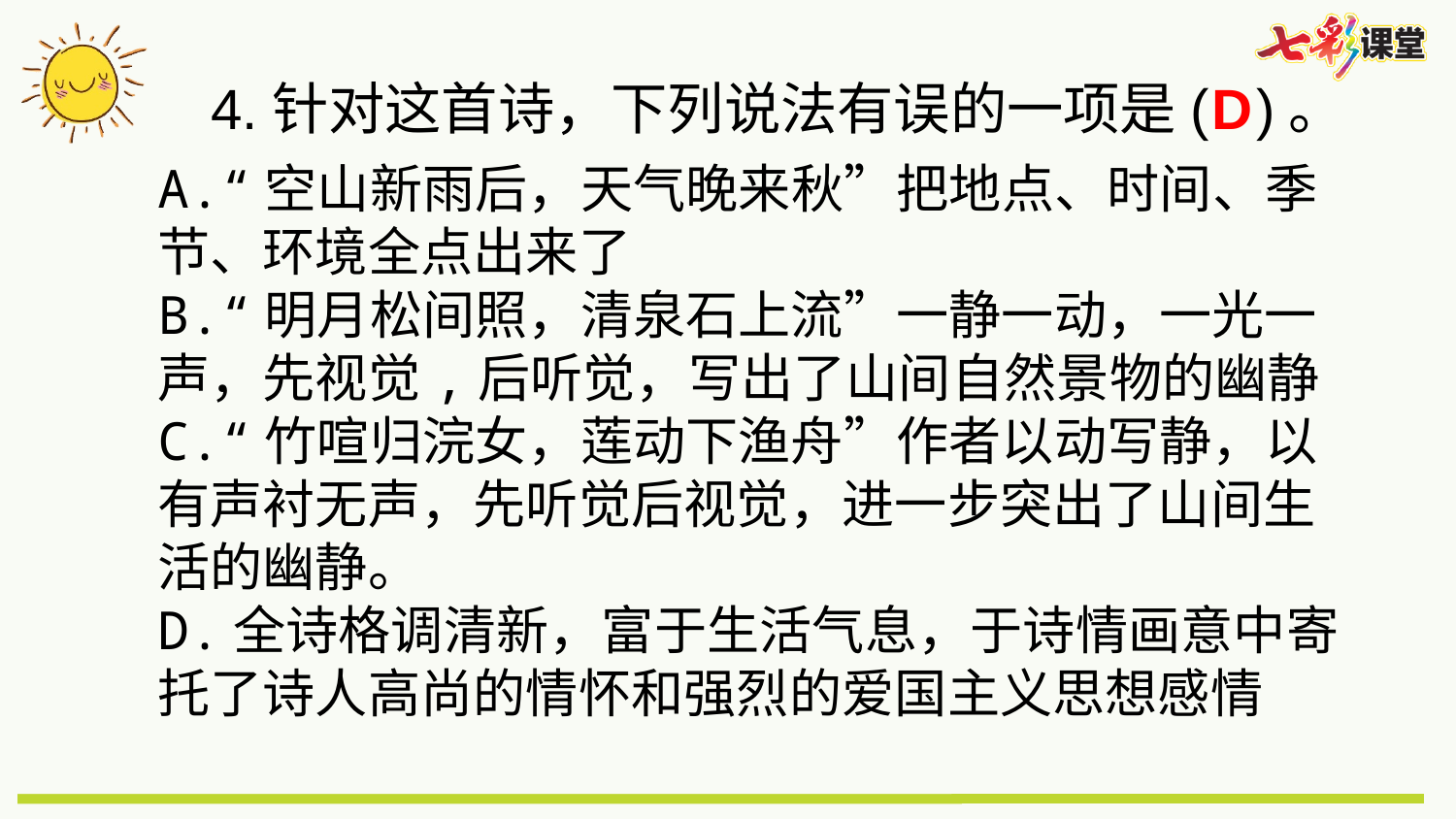

4.针对这首诗，下列说法有误的一项是(   )。
D
A.“空山新雨后，天气晚来秋”把地点、时间、季节、环境全点出来了
B.“明月松间照，清泉石上流”一静一动，一光一声，先视觉,后听觉，写出了山间自然景物的幽静
C.“竹喧归浣女，莲动下渔舟”作者以动写静，以有声衬无声，先听觉后视觉，进一步突出了山间生活的幽静。
D.全诗格调清新，富于生活气息，于诗情画意中寄托了诗人高尚的情怀和强烈的爱国主义思想感情